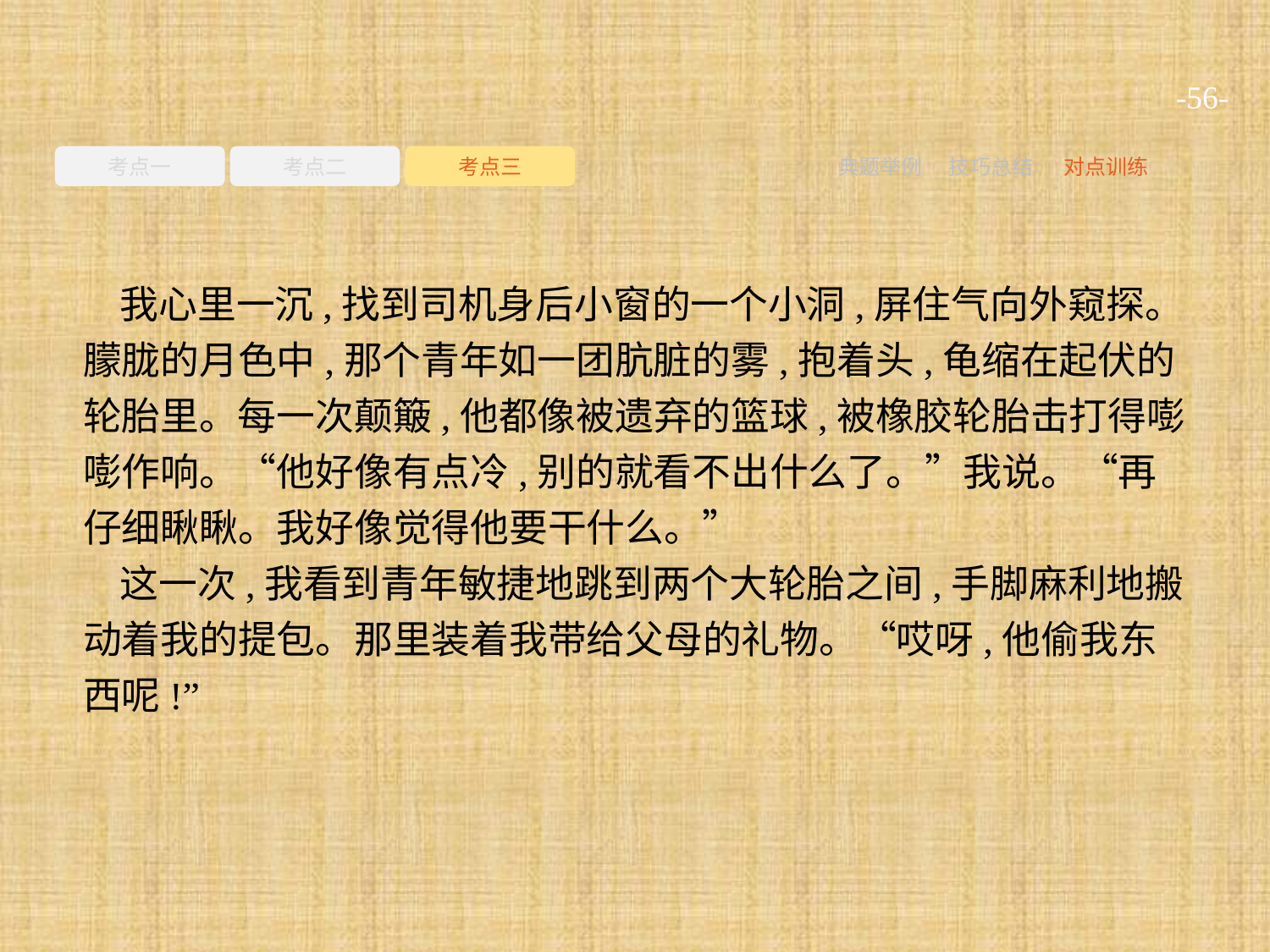

-56-
考点一
考点二
考点三
典题举例
技巧总结
对点训练
我心里一沉,找到司机身后小窗的一个小洞,屏住气向外窥探。朦胧的月色中,那个青年如一团肮脏的雾,抱着头,龟缩在起伏的轮胎里。每一次颠簸,他都像被遗弃的篮球,被橡胶轮胎击打得嘭嘭作响。“他好像有点冷,别的就看不出什么了。”我说。“再仔细瞅瞅。我好像觉得他要干什么。”
这一次,我看到青年敏捷地跳到两个大轮胎之间,手脚麻利地搬动着我的提包。那里装着我带给父母的礼物。“哎呀,他偷我东西呢!”